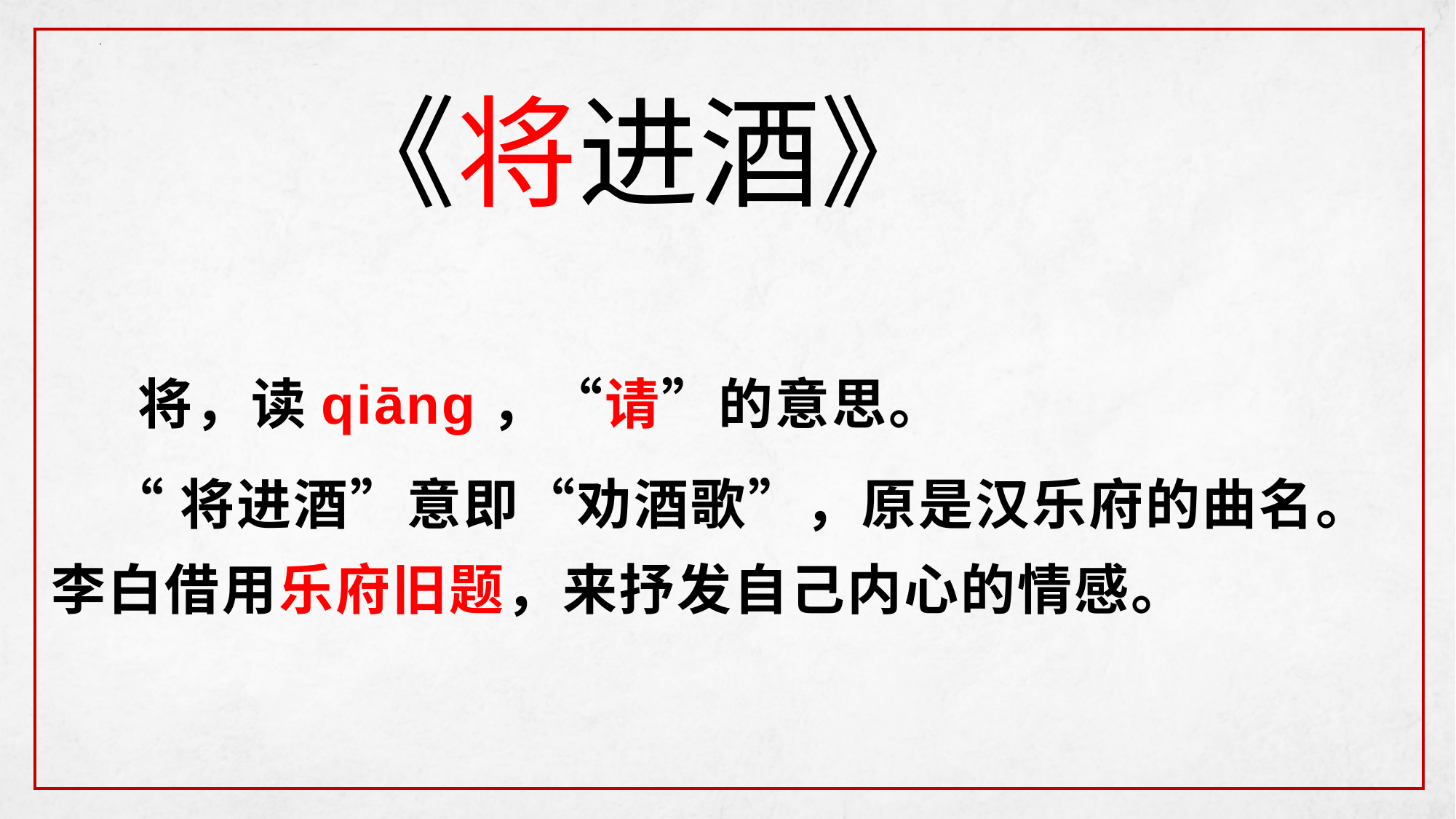

《将进酒》

     将，读qiāng，“请”的意思。
    “将进酒”意即“劝酒歌”，原是汉乐府的曲名。李白借用乐府旧题，来抒发自己内心的情感。